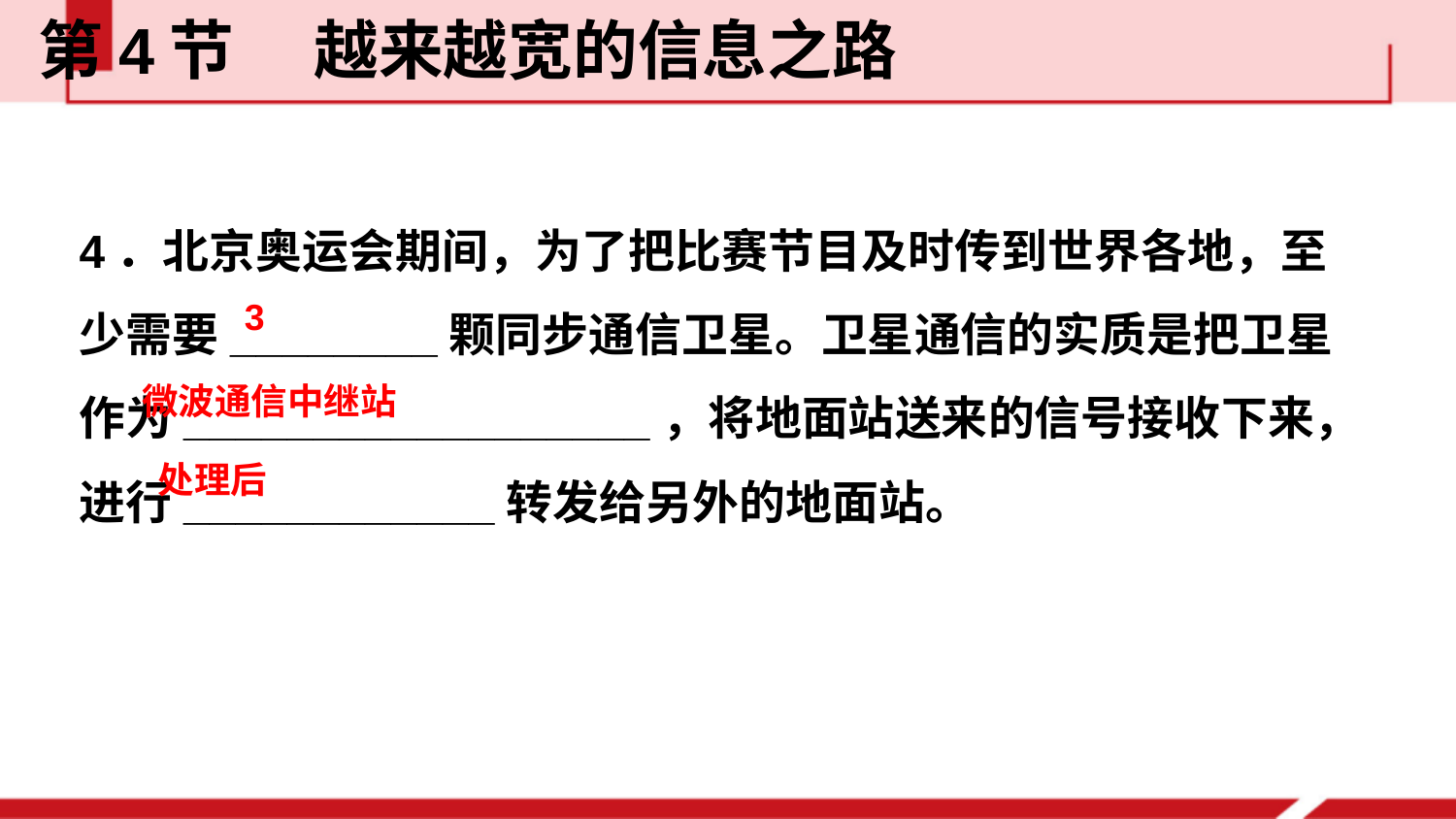

第4节  越来越宽的信息之路
4．北京奥运会期间，为了把比赛节目及时传到世界各地，至少需要________颗同步通信卫星。卫星通信的实质是把卫星作为__________________，将地面站送来的信号接收下来，进行____________转发给另外的地面站。
3
微波通信中继站
处理后